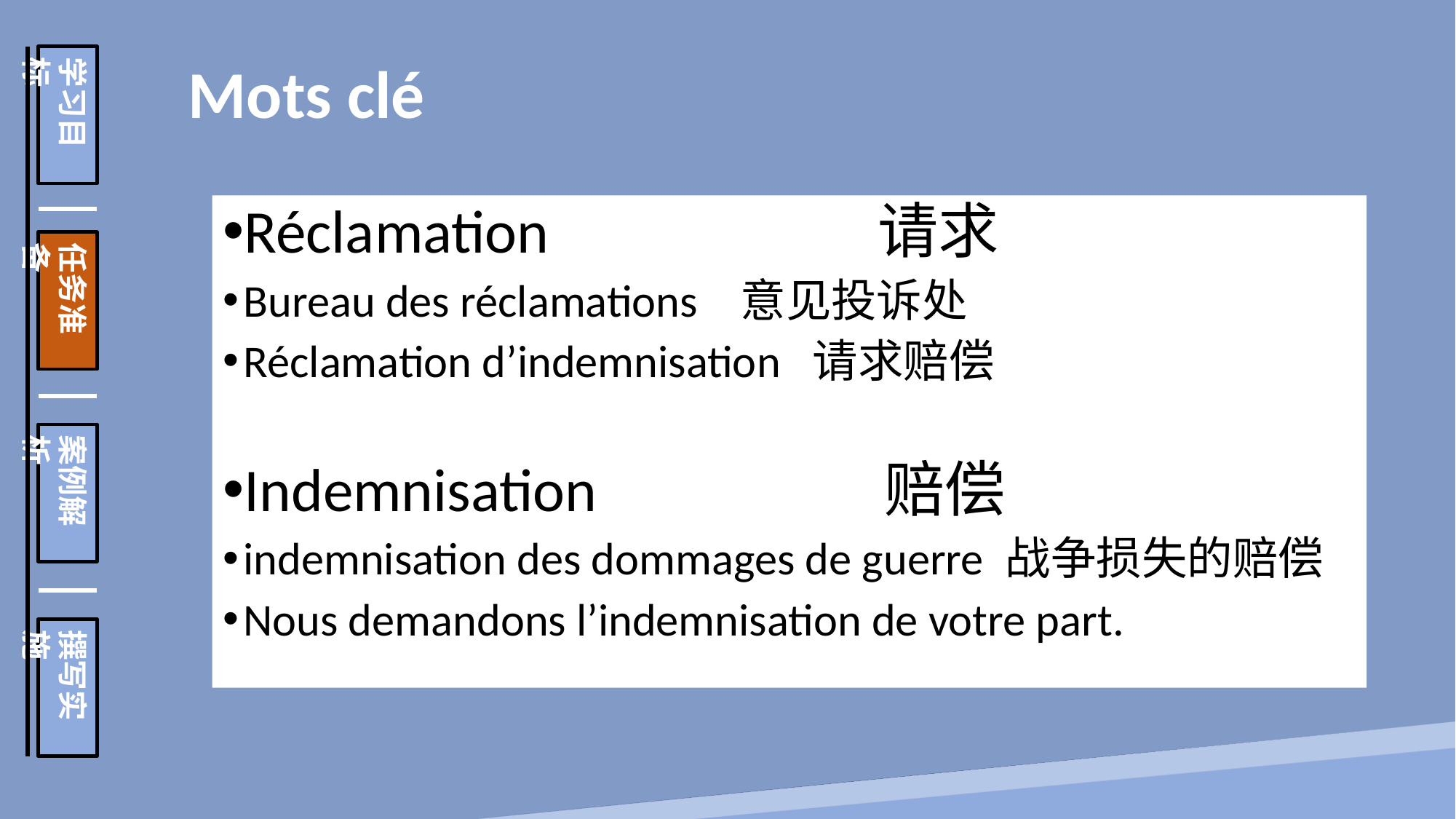

学习目标
任务准备
案例解析
撰写实施
 Mots clé

Réclamation                       请求
Bureau des réclamations   意见投诉处
Réclamation d’indemnisation  请求赔偿

Indemnisation                    赔偿
indemnisation des dommages de guerre 战争损失的赔偿
Nous demandons l’indemnisation de votre part.